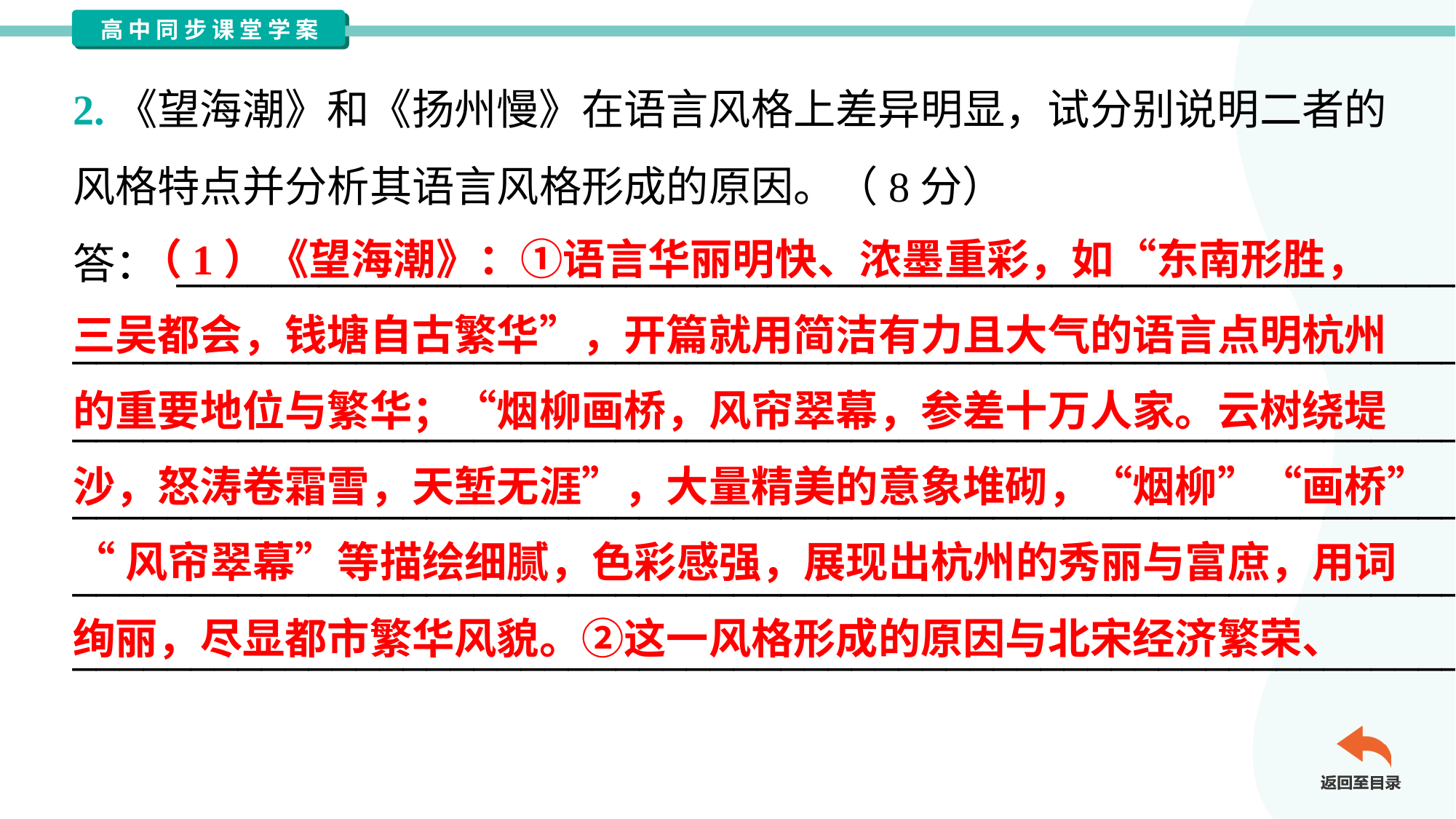

2.《望海潮》和《扬州慢》在语言风格上差异明显，试分别说明二者的
风格特点并分析其语言风格形成的原因。（8分）
答： ________________________________________________________
_____________________________________________________________
_____________________________________________________________
_____________________________________________________________
_____________________________________________________________
_____________________________________________________________
      （1）《望海潮》：①语言华丽明快、浓墨重彩，如“东南形胜，
三吴都会，钱塘自古繁华”，开篇就用简洁有力且大气的语言点明杭州
的重要地位与繁华；“烟柳画桥，风帘翠幕，参差十万人家。云树绕堤
沙，怒涛卷霜雪，天堑无涯”，大量精美的意象堆砌，“烟柳”“画桥”
“风帘翠幕”等描绘细腻，色彩感强，展现出杭州的秀丽与富庶，用词
绚丽，尽显都市繁华风貌。②这一风格形成的原因与北宋经济繁荣、